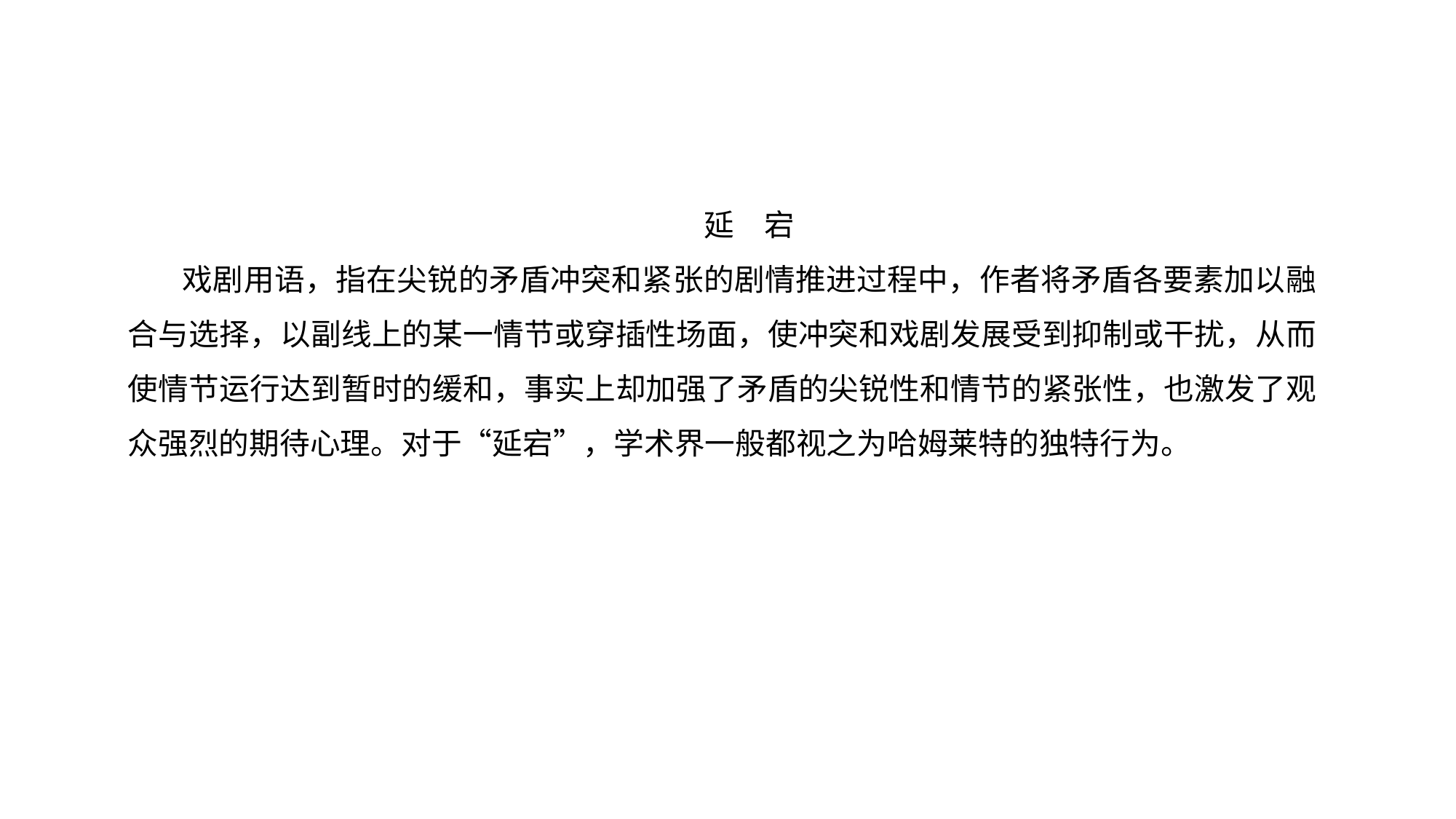

延　宕
戏剧用语，指在尖锐的矛盾冲突和紧张的剧情推进过程中，作者将矛盾各要素加以融合与选择，以副线上的某一情节或穿插性场面，使冲突和戏剧发展受到抑制或干扰，从而使情节运行达到暂时的缓和，事实上却加强了矛盾的尖锐性和情节的紧张性，也激发了观众强烈的期待心理。对于“延宕”，学术界一般都视之为哈姆莱特的独特行为。